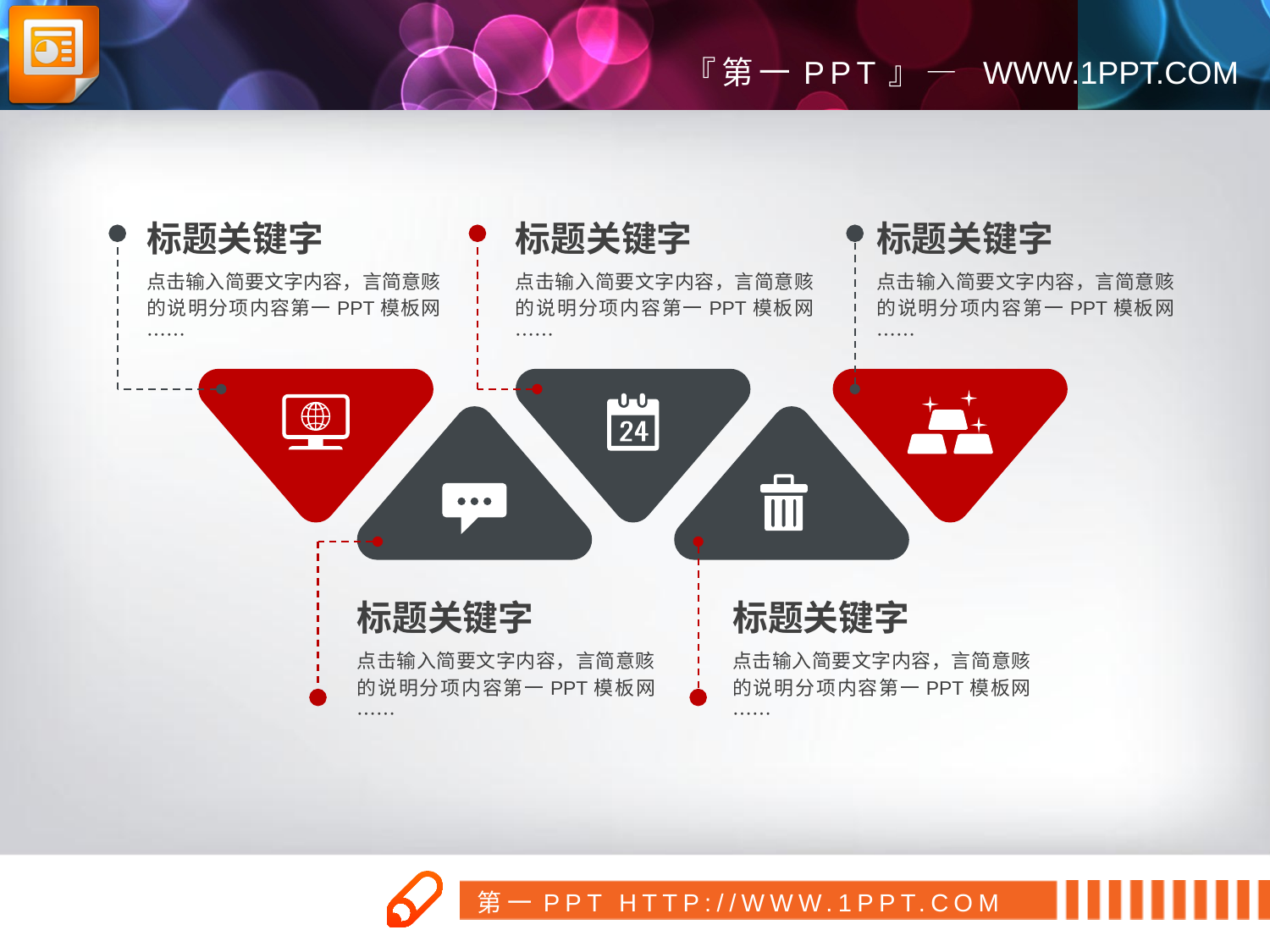

标题关键字
标题关键字
标题关键字
点击输入简要文字内容，言简意赅的说明分项内容第一PPT模板网……
点击输入简要文字内容，言简意赅的说明分项内容第一PPT模板网……
点击输入简要文字内容，言简意赅的说明分项内容第一PPT模板网……

标题关键字
标题关键字
点击输入简要文字内容，言简意赅的说明分项内容第一PPT模板网……
点击输入简要文字内容，言简意赅的说明分项内容第一PPT模板网……